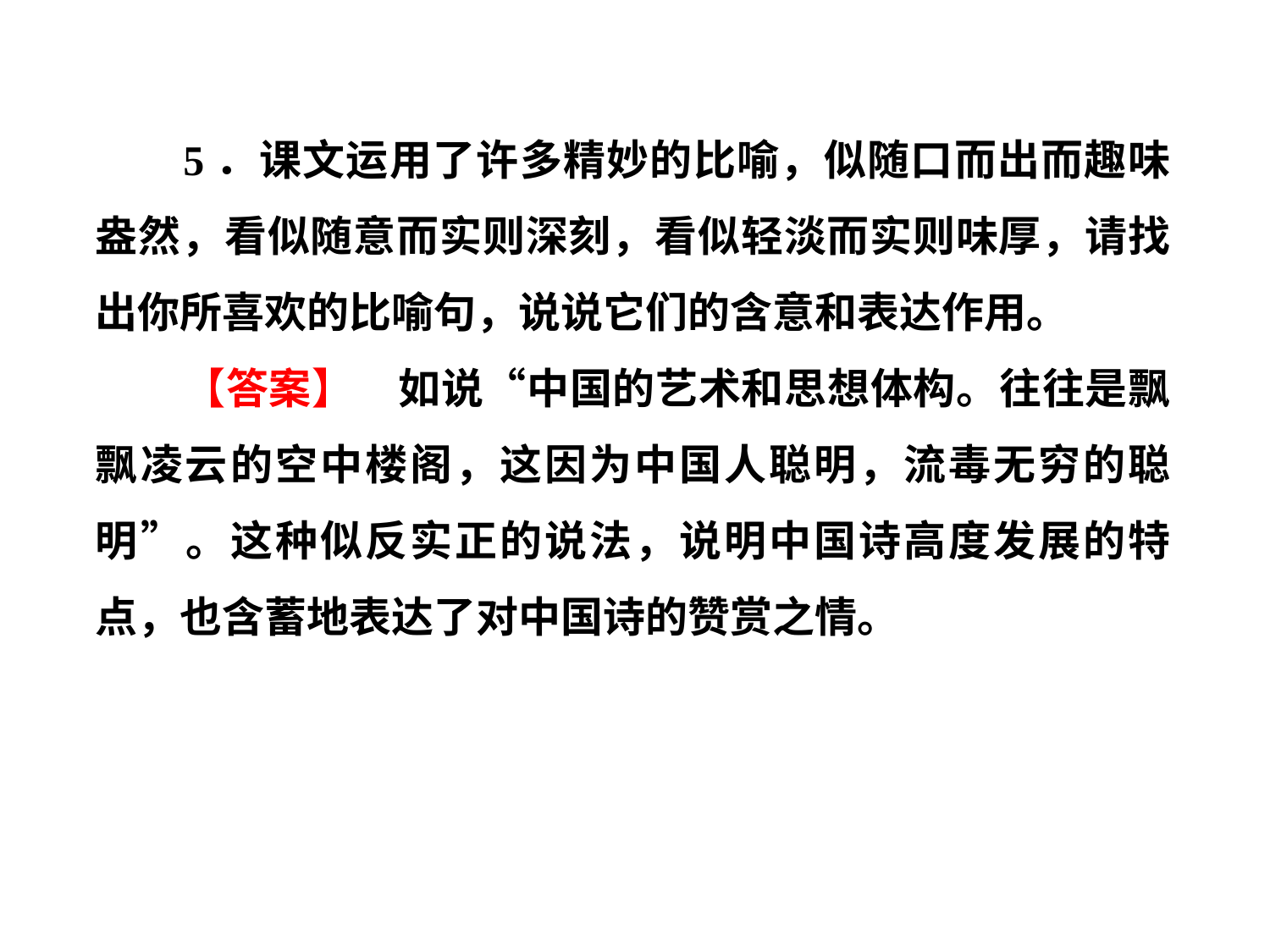

5．课文运用了许多精妙的比喻，似随口而出而趣味盎然，看似随意而实则深刻，看似轻淡而实则味厚，请找出你所喜欢的比喻句，说说它们的含意和表达作用。
【答案】　如说“中国的艺术和思想体构。往往是飘飘凌云的空中楼阁，这因为中国人聪明，流毒无穷的聪明”。这种似反实正的说法，说明中国诗高度发展的特点，也含蓄地表达了对中国诗的赞赏之情。